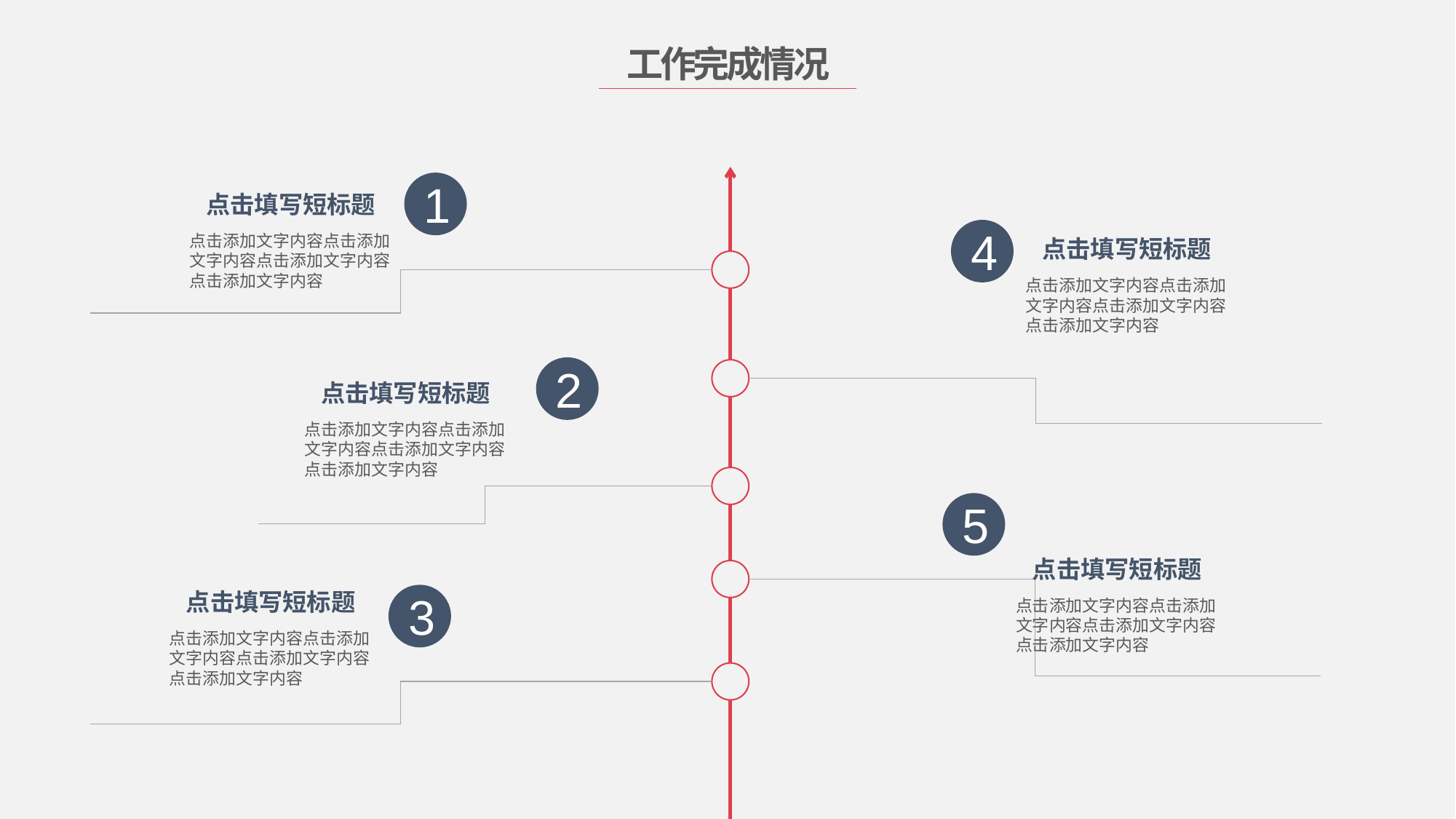

工作完成情况
1
点击填写短标题
4
点击添加文字内容点击添加文字内容点击添加文字内容点击添加文字内容
点击填写短标题

点击添加文字内容点击添加文字内容点击添加文字内容点击添加文字内容
2

点击填写短标题
点击添加文字内容点击添加文字内容点击添加文字内容点击添加文字内容

5
点击填写短标题

点击填写短标题
3
点击添加文字内容点击添加文字内容点击添加文字内容点击添加文字内容
点击添加文字内容点击添加文字内容点击添加文字内容点击添加文字内容